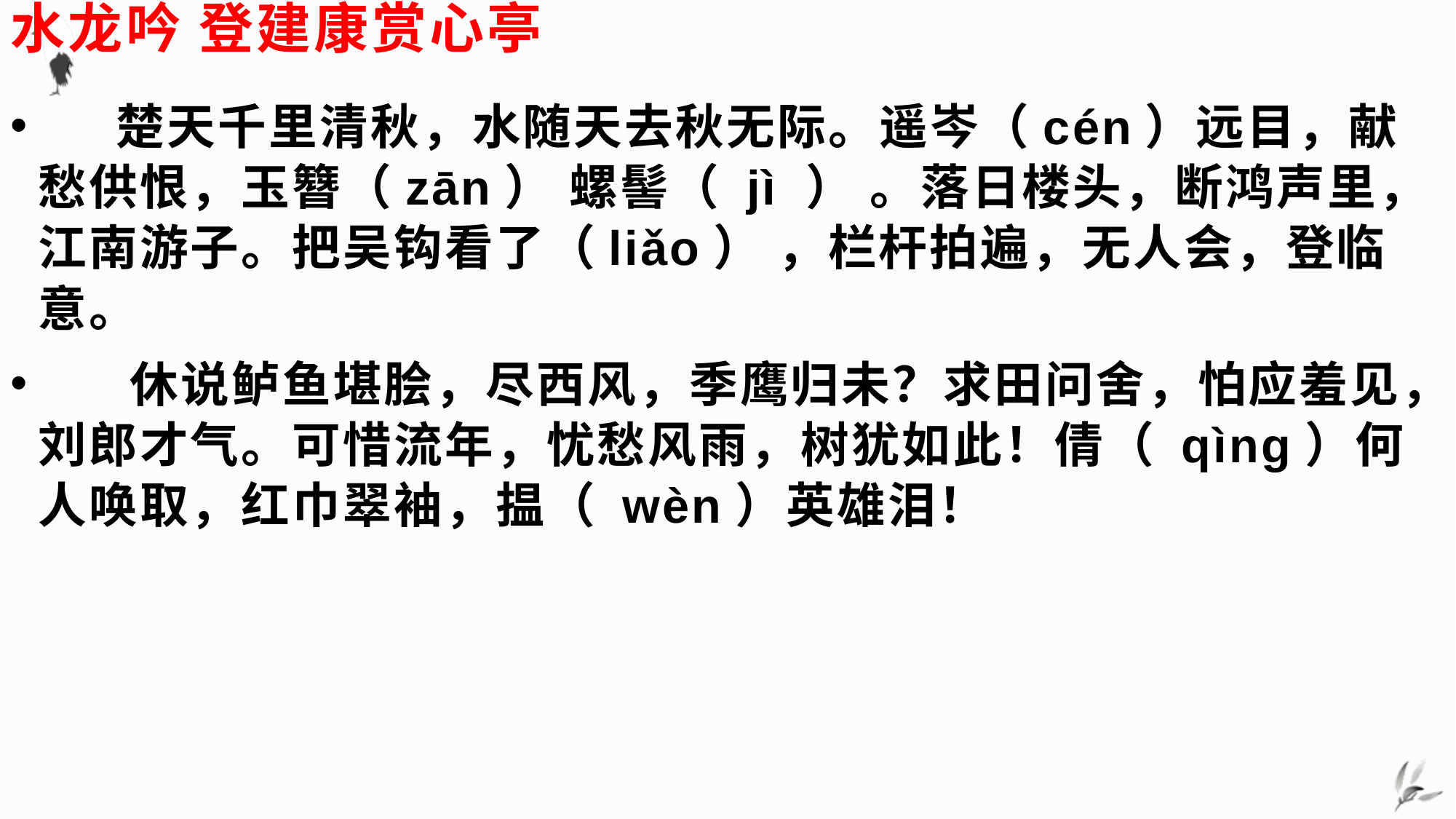

# 水龙吟 登建康赏心亭
     楚天千里清秋，水随天去秋无际。遥岑（cén）远目，献愁供恨，玉簪（zān） 螺髻（ jì ） 。落日楼头，断鸿声里，江南游子。把吴钩看了（liǎo） ，栏杆拍遍，无人会，登临意。
      休说鲈鱼堪脍，尽西风，季鹰归未？求田问舍，怕应羞见，刘郎才气。可惜流年，忧愁风雨，树犹如此！倩（ qìng）何人唤取，红巾翠袖，揾（ wèn）英雄泪！